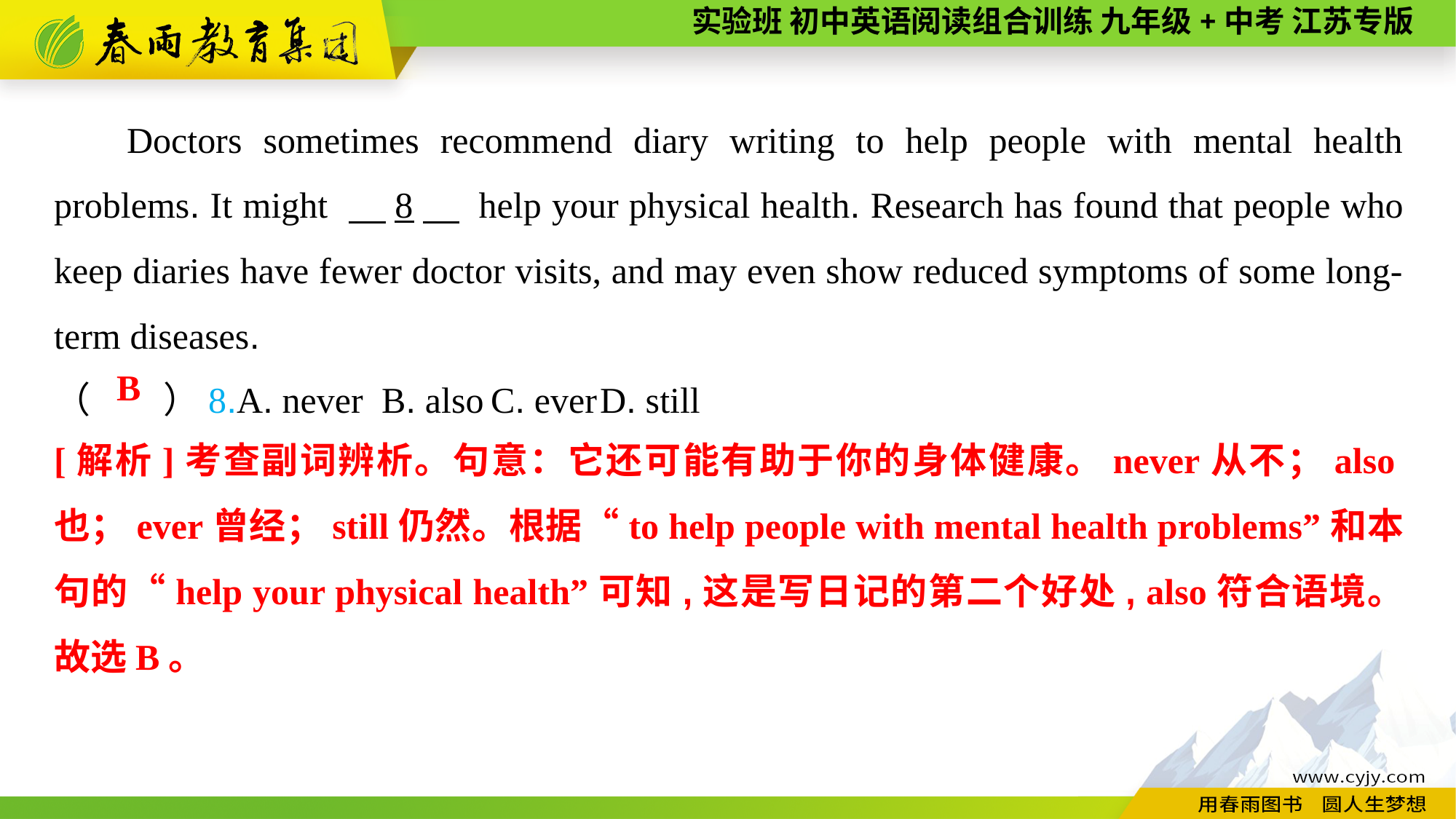

Doctors sometimes recommend diary writing to help people with mental health problems. It might 　8　 help your physical health. Research has found that people who keep diaries have fewer doctor visits, and may even show reduced symptoms of some long-term diseases.
（　　）8.A. never	B. also	C. ever	D. still
B
[解析]考查副词辨析。句意：它还可能有助于你的身体健康。never从不；also也；ever曾经；still仍然。根据“to help people with mental health problems”和本句的“help your physical health”可知,这是写日记的第二个好处, also符合语境。故选B。